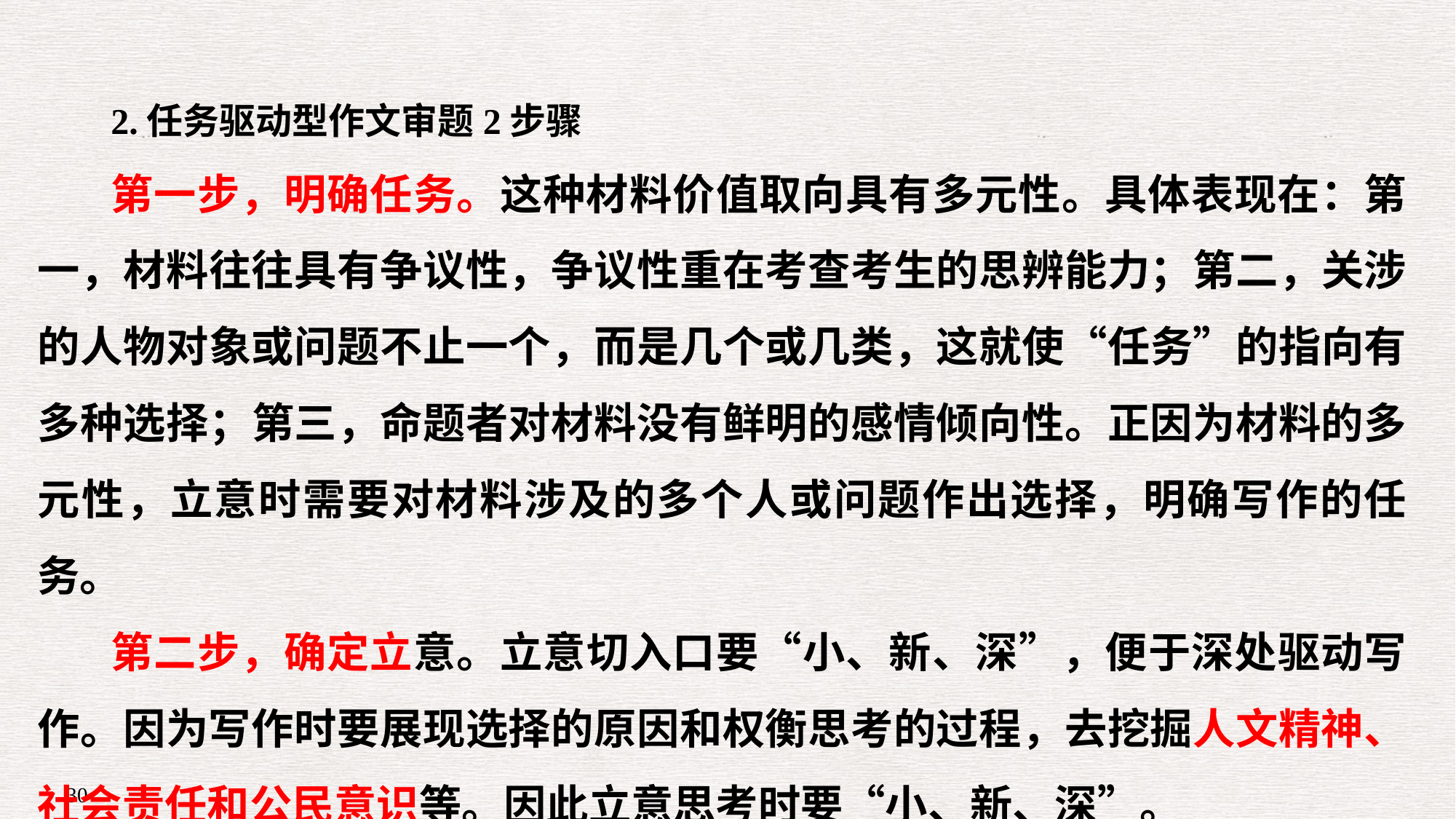

2.任务驱动型作文审题2步骤
第一步，明确任务。这种材料价值取向具有多元性。具体表现在：第一，材料往往具有争议性，争议性重在考查考生的思辨能力；第二，关涉的人物对象或问题不止一个，而是几个或几类，这就使“任务”的指向有多种选择；第三，命题者对材料没有鲜明的感情倾向性。正因为材料的多元性，立意时需要对材料涉及的多个人或问题作出选择，明确写作的任务。
第二步，确定立意。立意切入口要“小、新、深”，便于深处驱动写作。因为写作时要展现选择的原因和权衡思考的过程，去挖掘人文精神、社会责任和公民意识等。因此立意思考时要“小、新、深”。